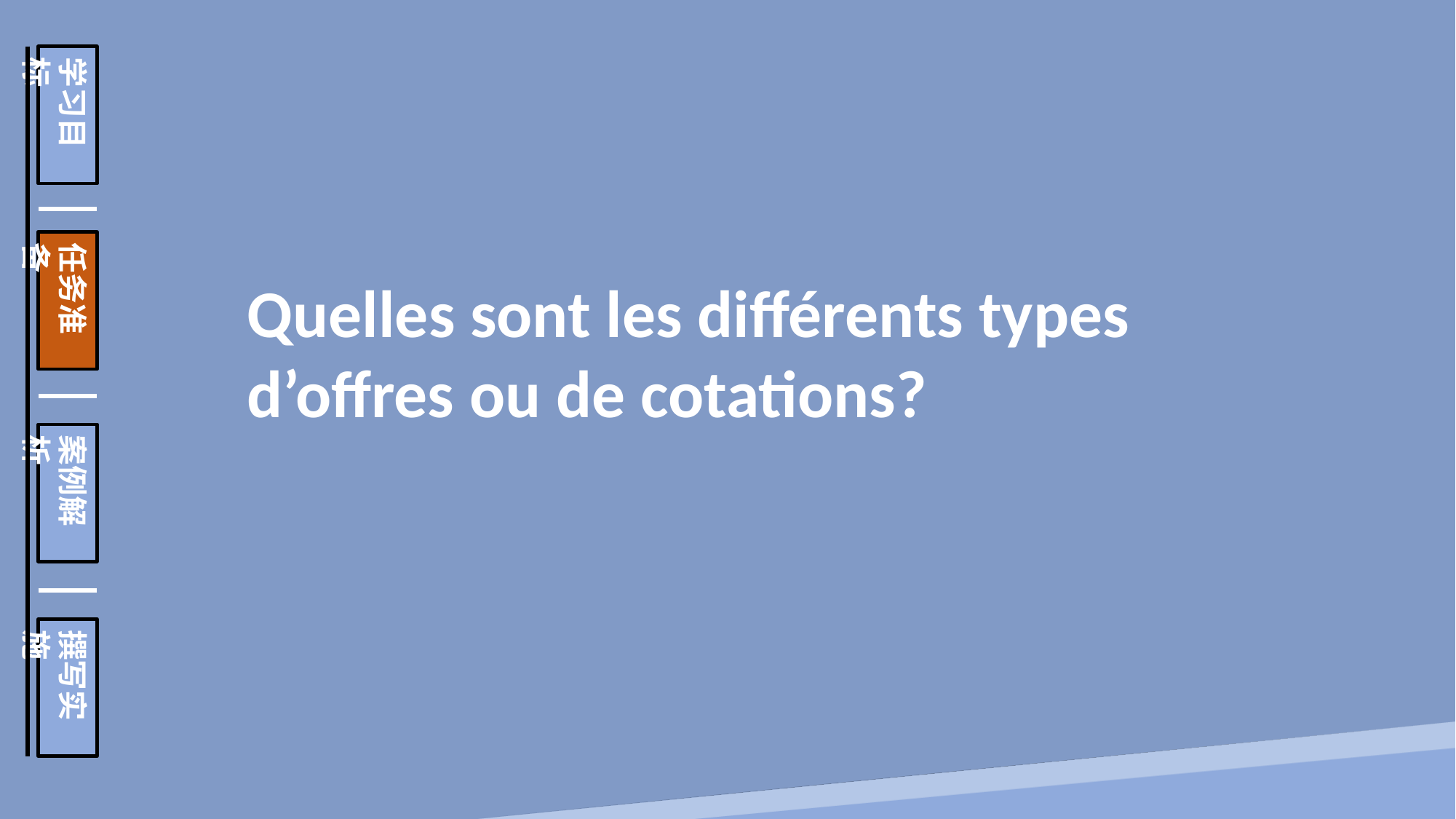

学习目标
任务准备
案例解析
撰写实施
Quelles sont les différents types d’offres ou de cotations?